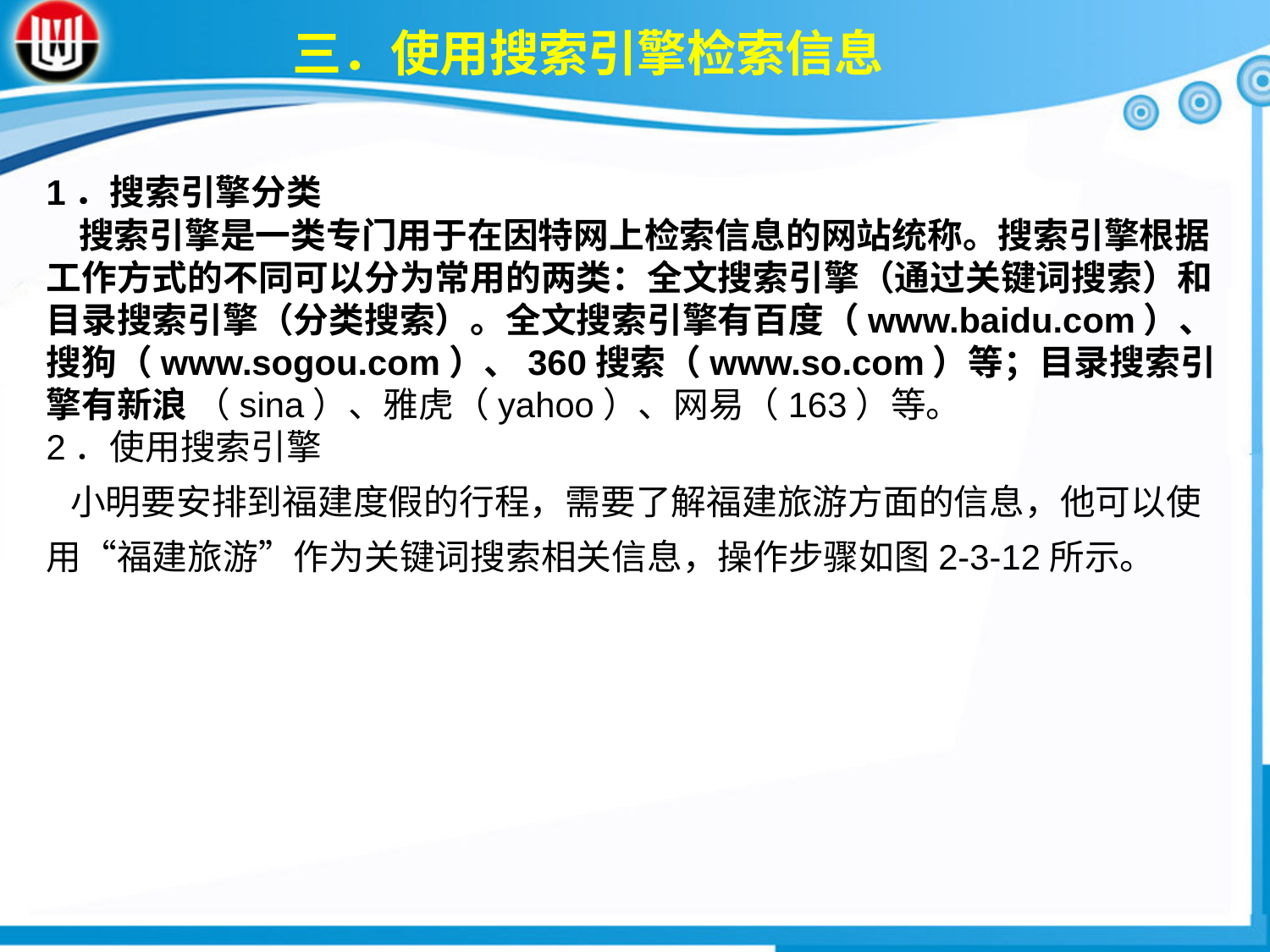

三．使用搜索引擎检索信息
1．搜索引擎分类   搜索引擎是一类专门用于在因特网上检索信息的网站统称。搜索引擎根据工作方式的不同可以分为常用的两类：全文搜索引擎（通过关键词搜索）和目录搜索引擎（分类搜索）。全文搜索引擎有百度（www.baidu.com）、搜狗（www.sogou.com）、360搜索（www.so.com）等；目录搜索引擎有新浪 （sina）、雅虎（yahoo）、网易（163）等。2．使用搜索引擎  小明要安排到福建度假的行程，需要了解福建旅游方面的信息，他可以使用“福建旅游”作为关键词搜索相关信息，操作步骤如图2-3-12所示。